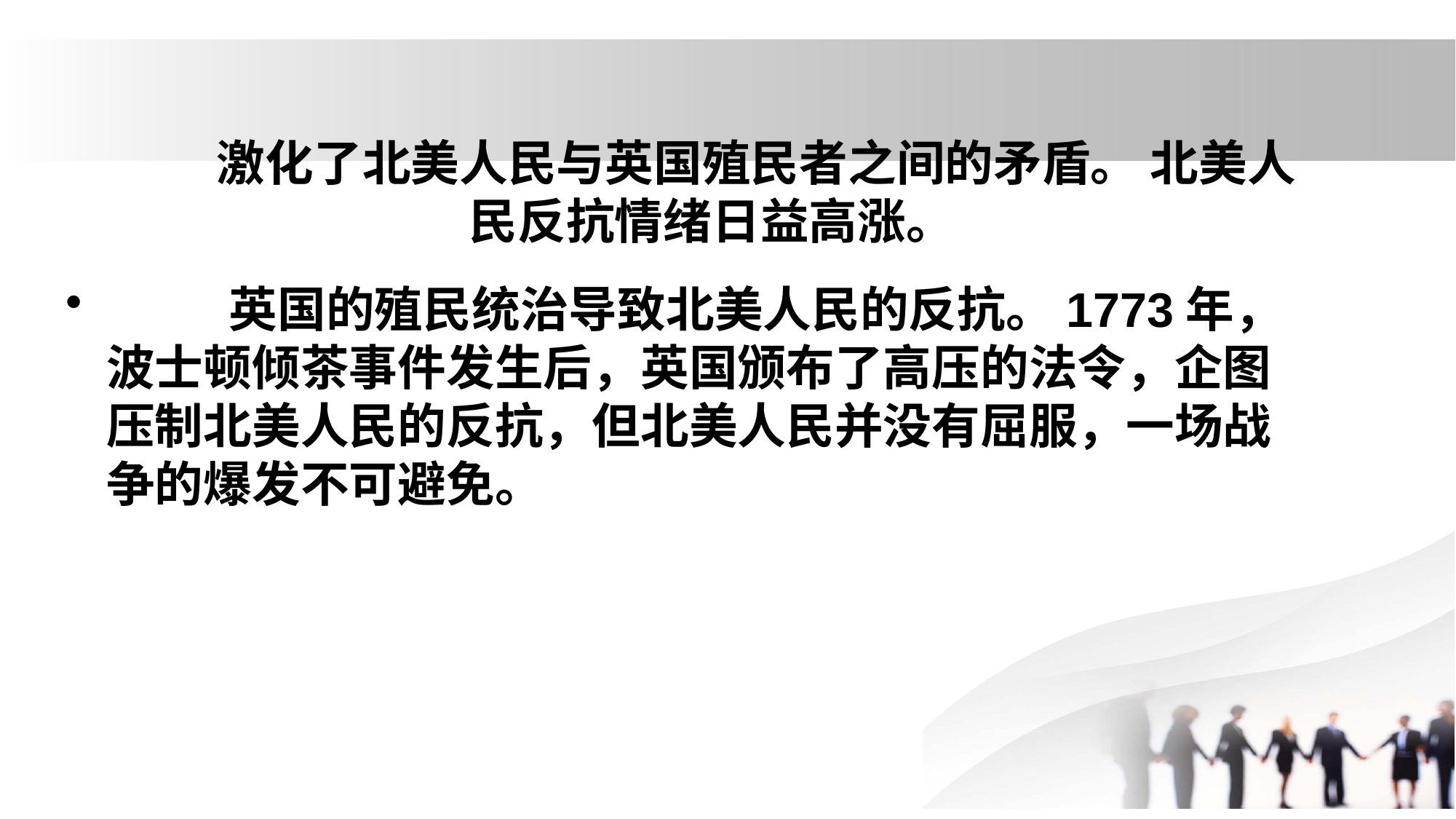

# 激化了北美人民与英国殖民者之间的矛盾。 北美人民反抗情绪日益高涨。
          英国的殖民统治导致北美人民的反抗。1773年，波士顿倾茶事件发生后，英国颁布了高压的法令，企图压制北美人民的反抗，但北美人民并没有屈服，一场战争的爆发不可避免。